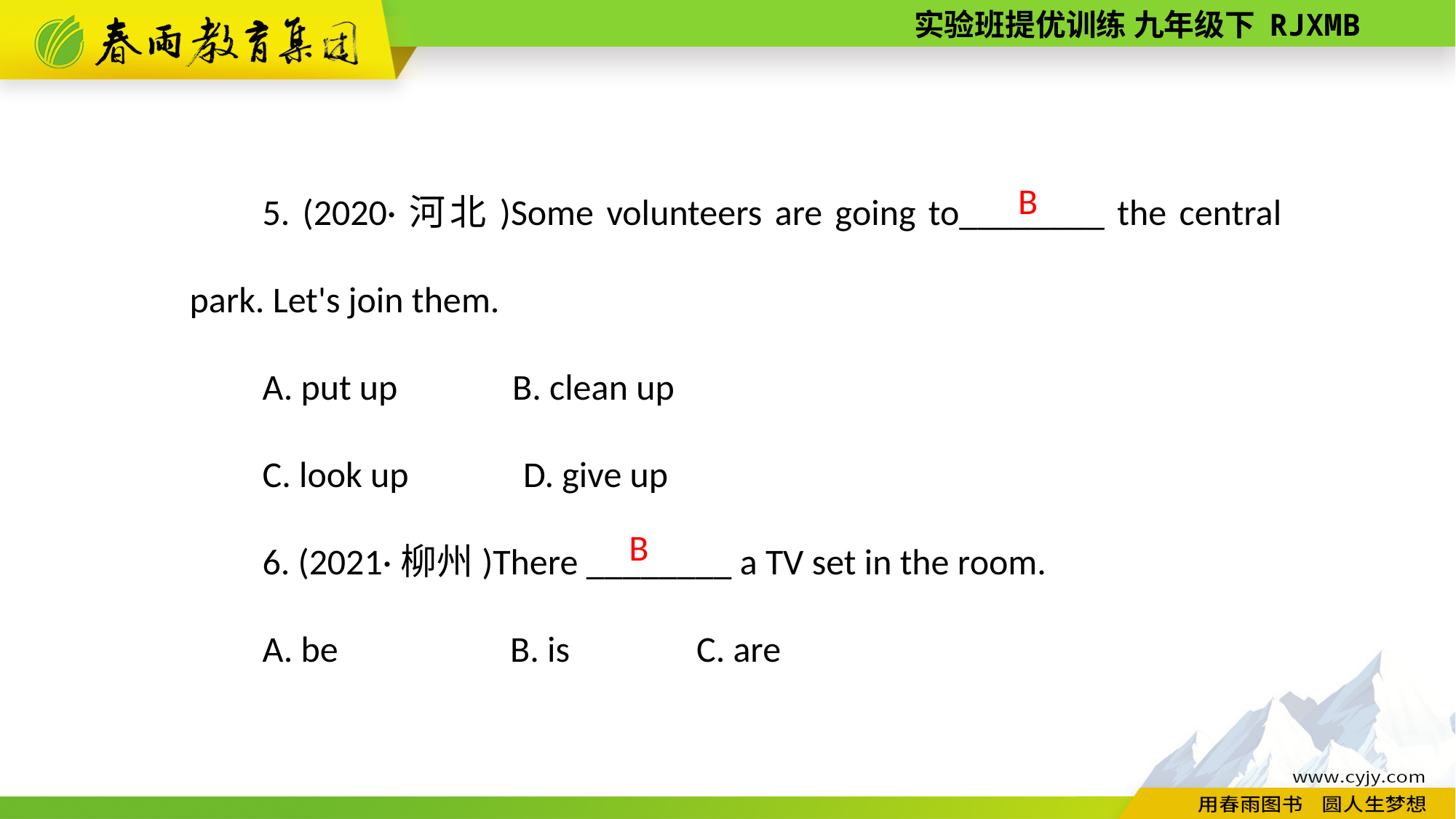

5. (2020·河北)Some volunteers are going to________ the central park. Let's join them.
A. put up              B. clean up
C. look up              D. give up
6. (2021·柳州)There ________ a TV set in the room.
A. be                     B. is　　　C. are
B
B